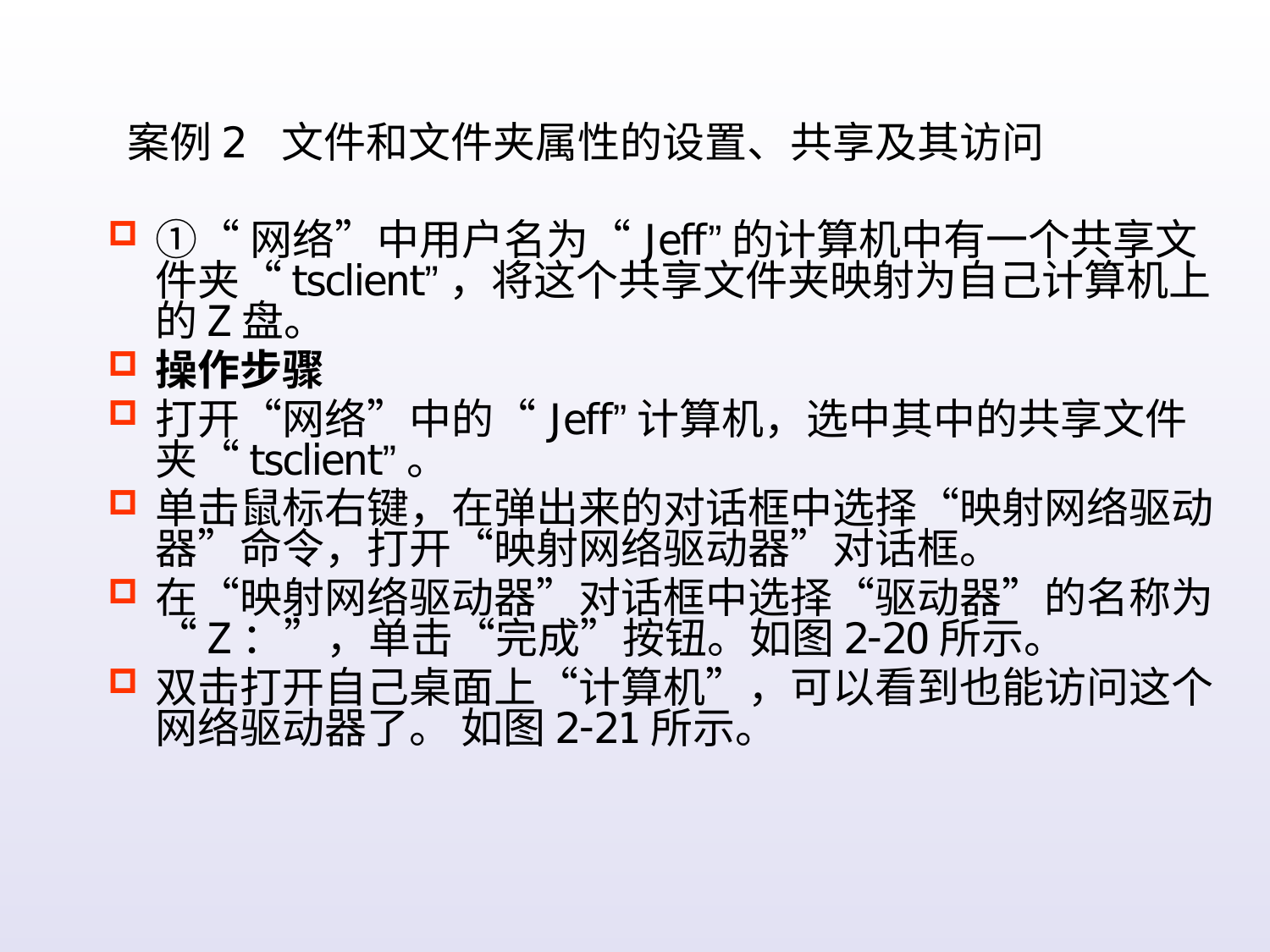

案例2  文件和文件夹属性的设置、共享及其访问
①“网络”中用户名为“Jeff”的计算机中有一个共享文件夹“tsclient”，将这个共享文件夹映射为自己计算机上的Z盘。
操作步骤
打开“网络”中的“Jeff”计算机，选中其中的共享文件夹“tsclient”。
单击鼠标右键，在弹出来的对话框中选择“映射网络驱动器”命令，打开“映射网络驱动器”对话框。
在“映射网络驱动器”对话框中选择“驱动器”的名称为“Z：”，单击“完成”按钮。如图2-20所示。
双击打开自己桌面上“计算机”，可以看到也能访问这个网络驱动器了。 如图2-21所示。